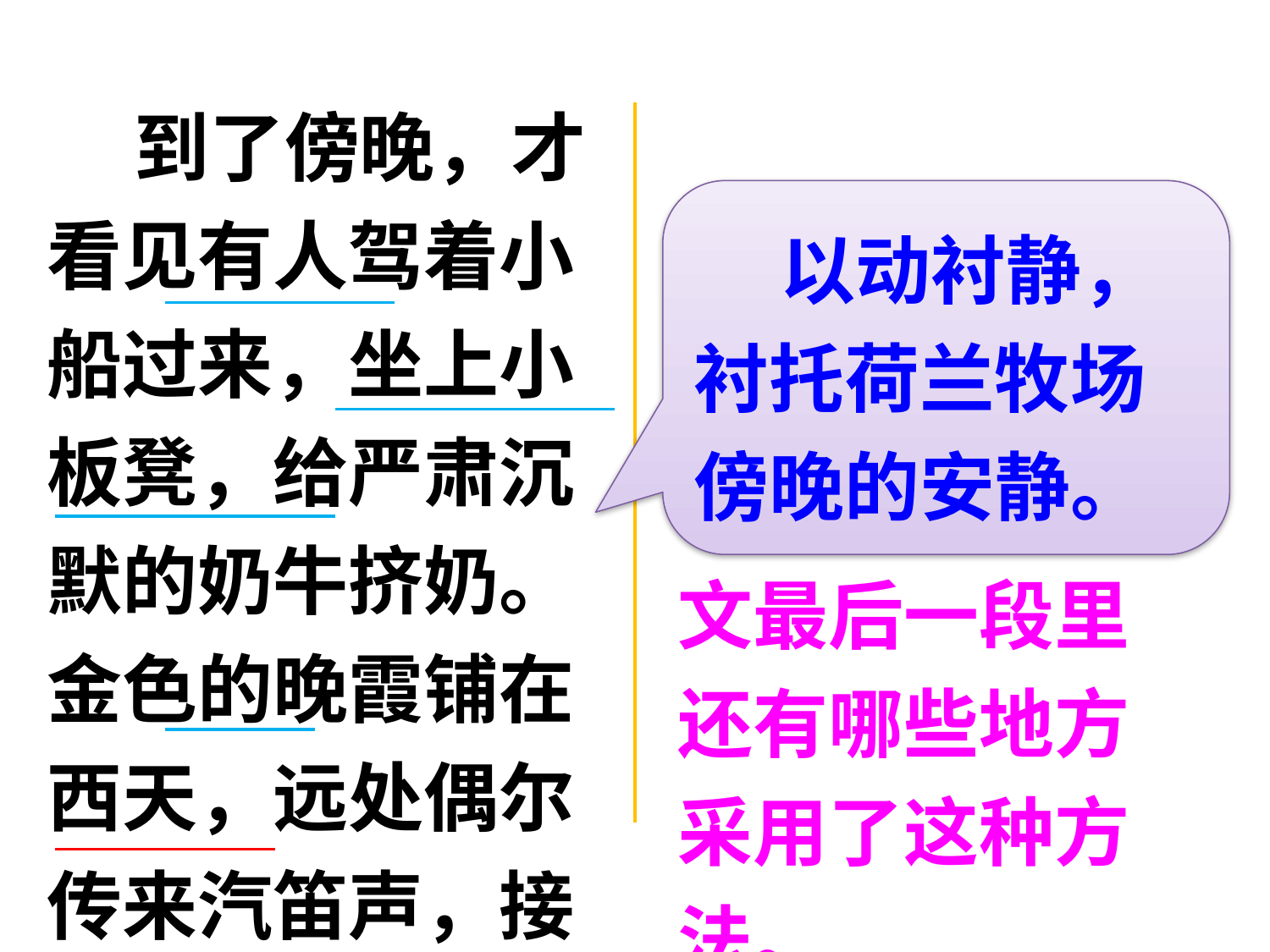

到了傍晚，才看见有人驾着小船过来，坐上小板凳，给严肃沉默的奶牛挤奶。金色的晚霞铺在西天，远处偶尔传来汽笛声，接着又是一片寂静。
    以动衬静，衬托荷兰牧场傍晚的安静。
    找一找：课文最后一段里还有哪些地方采用了这种方法。